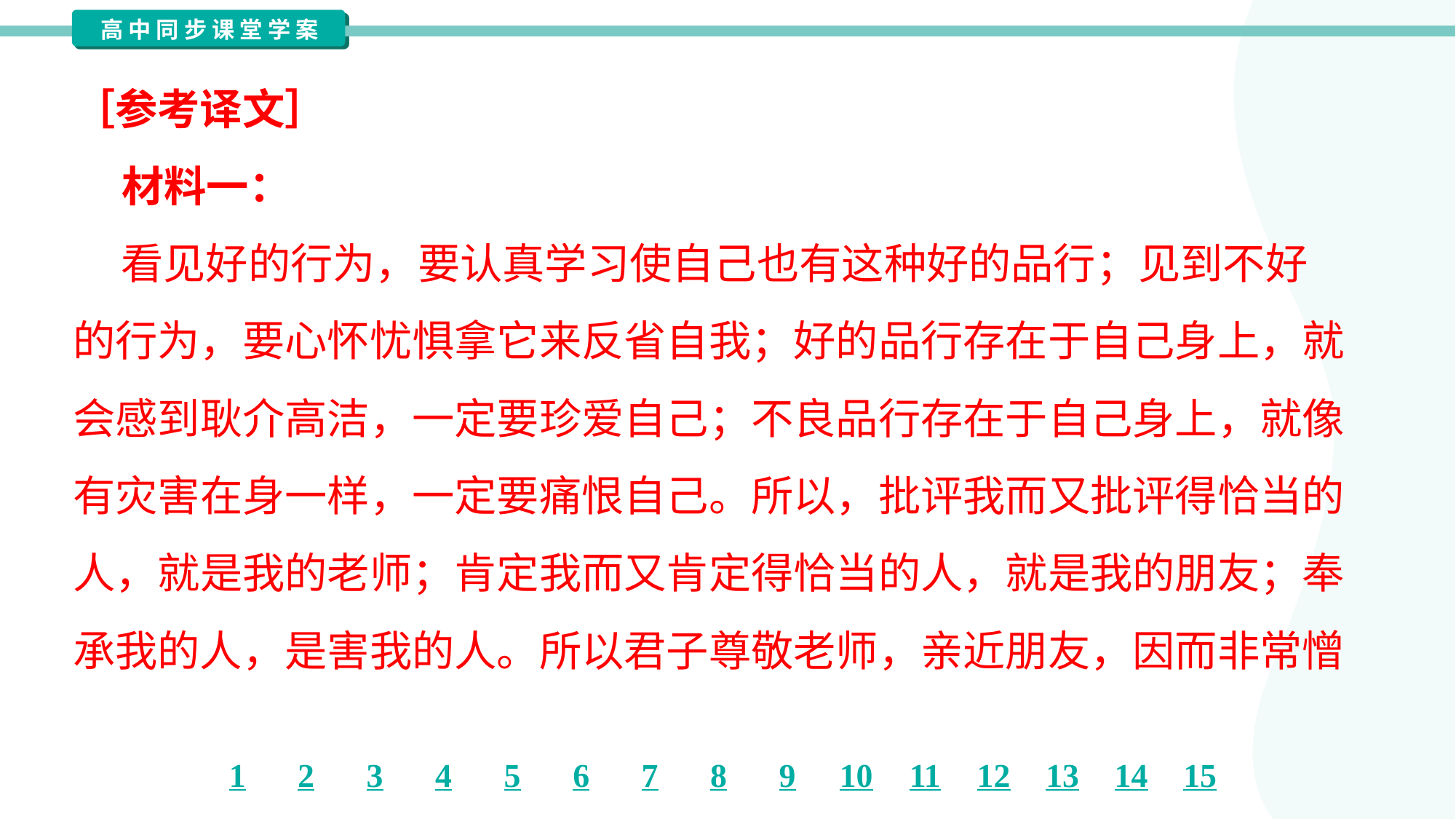

［参考译文］
    材料一：
    看见好的行为，要认真学习使自己也有这种好的品行；见到不好
的行为，要心怀忧惧拿它来反省自我；好的品行存在于自己身上，就
会感到耿介高洁，一定要珍爱自己；不良品行存在于自己身上，就像
有灾害在身一样，一定要痛恨自己。所以，批评我而又批评得恰当的
人，就是我的老师；肯定我而又肯定得恰当的人，就是我的朋友；奉
承我的人，是害我的人。所以君子尊敬老师，亲近朋友，因而非常憎